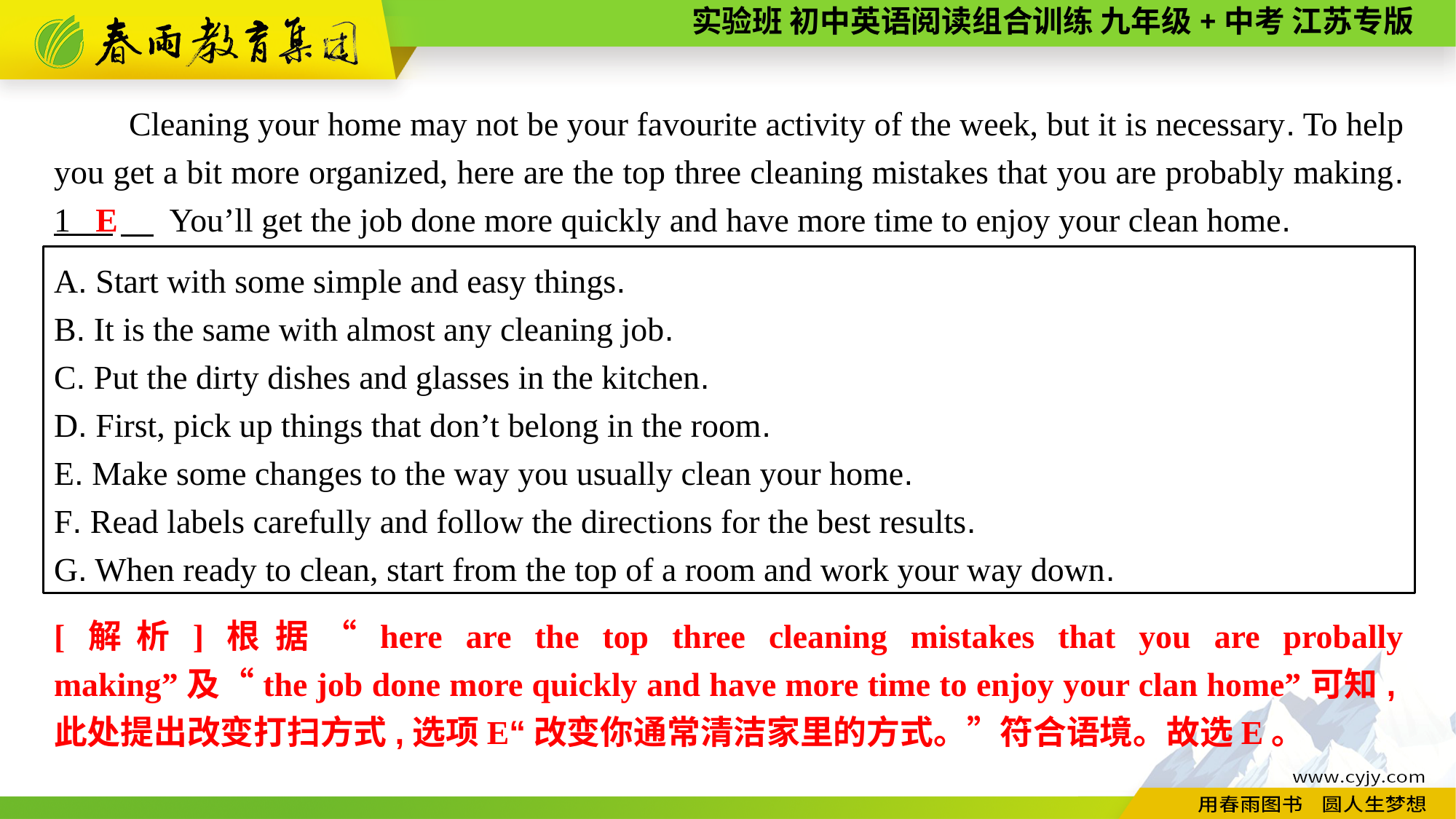

Cleaning your home may not be your favourite activity of the week, but it is necessary. To help you get a bit more organized, here are the top three cleaning mistakes that you are probably making. 1     　 You’ll get the job done more quickly and have more time to enjoy your clean home.
E
A. Start with some simple and easy things.
B. It is the same with almost any cleaning job.
C. Put the dirty dishes and glasses in the kitchen.
D. First, pick up things that don’t belong in the room.
E. Make some changes to the way you usually clean your home.
F. Read labels carefully and follow the directions for the best results.
G. When ready to clean, start from the top of a room and work your way down.
[解析]根据“here are the top three cleaning mistakes that you are probally making”及“the job done more quickly and have more time to enjoy your clan home”可知,此处提出改变打扫方式,选项E“改变你通常清洁家里的方式。”符合语境。故选E。